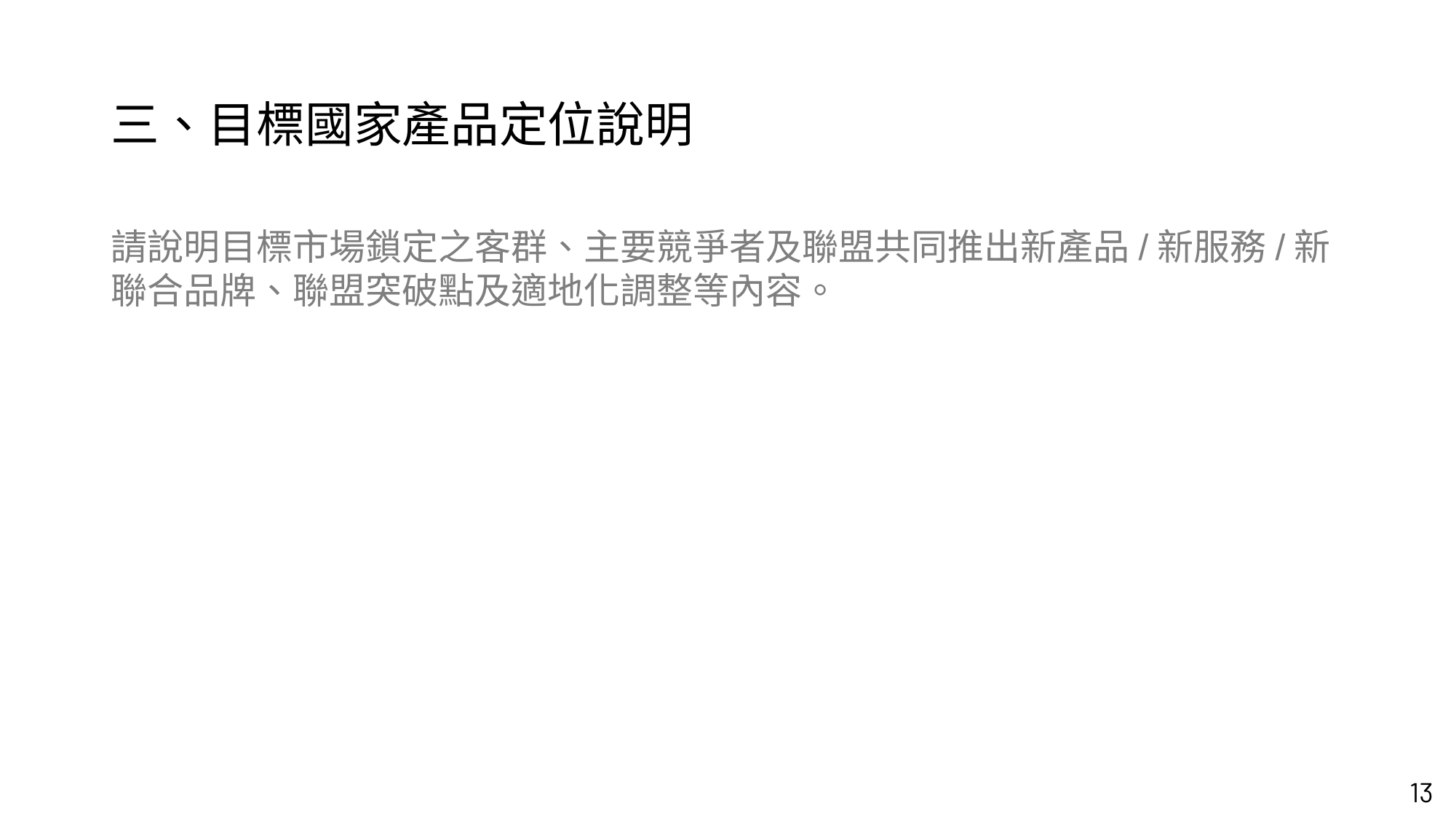

# 三、目標國家產品定位說明
請說明目標市場鎖定之客群、主要競爭者及聯盟共同推出新產品/新服務/新聯合品牌、聯盟突破點及適地化調整等內容。
13